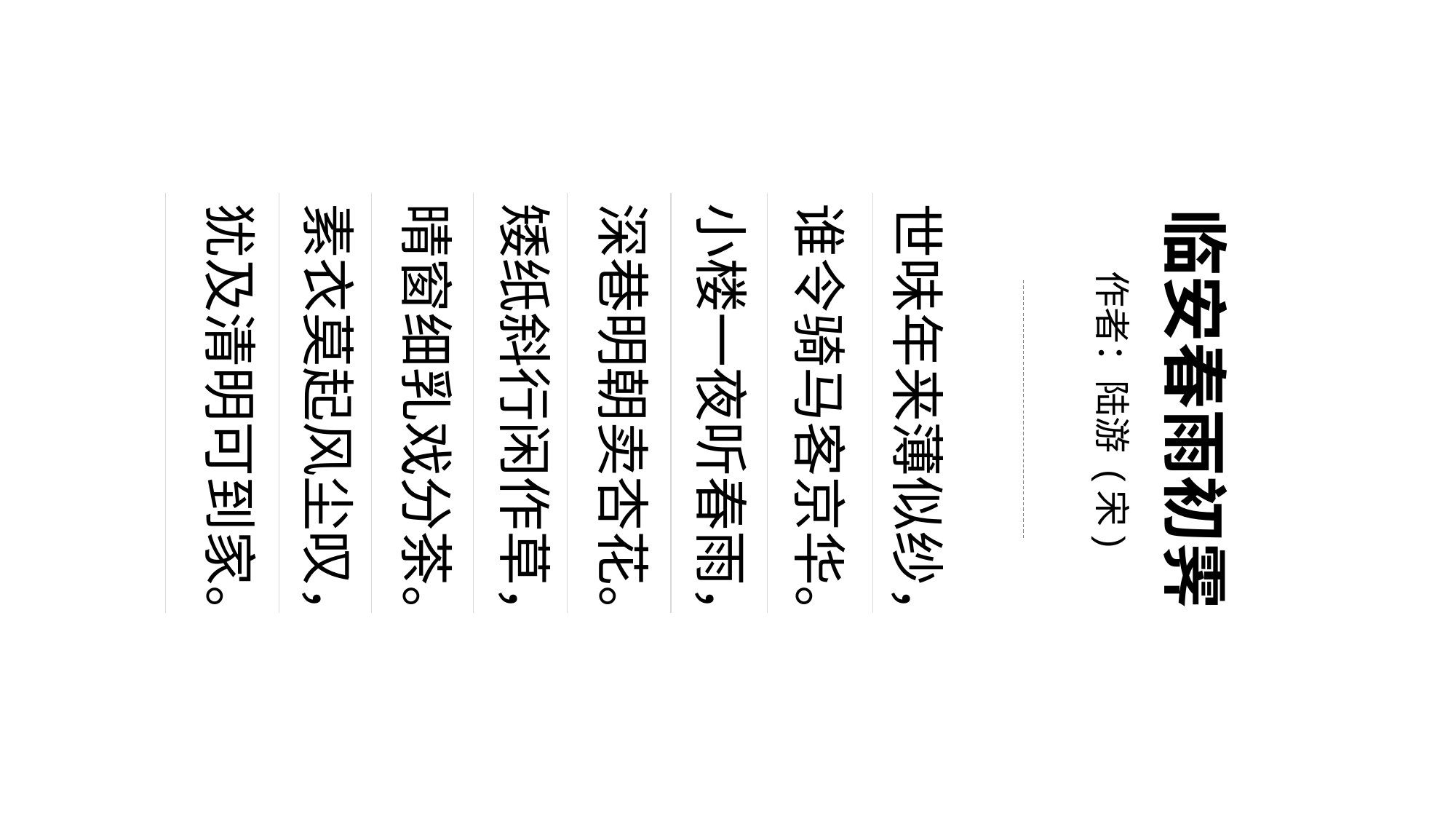

世味年来薄似纱，
谁令骑马客京华。
小楼一夜听春雨，
深巷明朝卖杏花。
矮纸斜行闲作草，
晴窗细乳戏分茶。
素衣莫起风尘叹，
犹及清明可到家。
临安春雨初霁
作者：陆游 (宋)